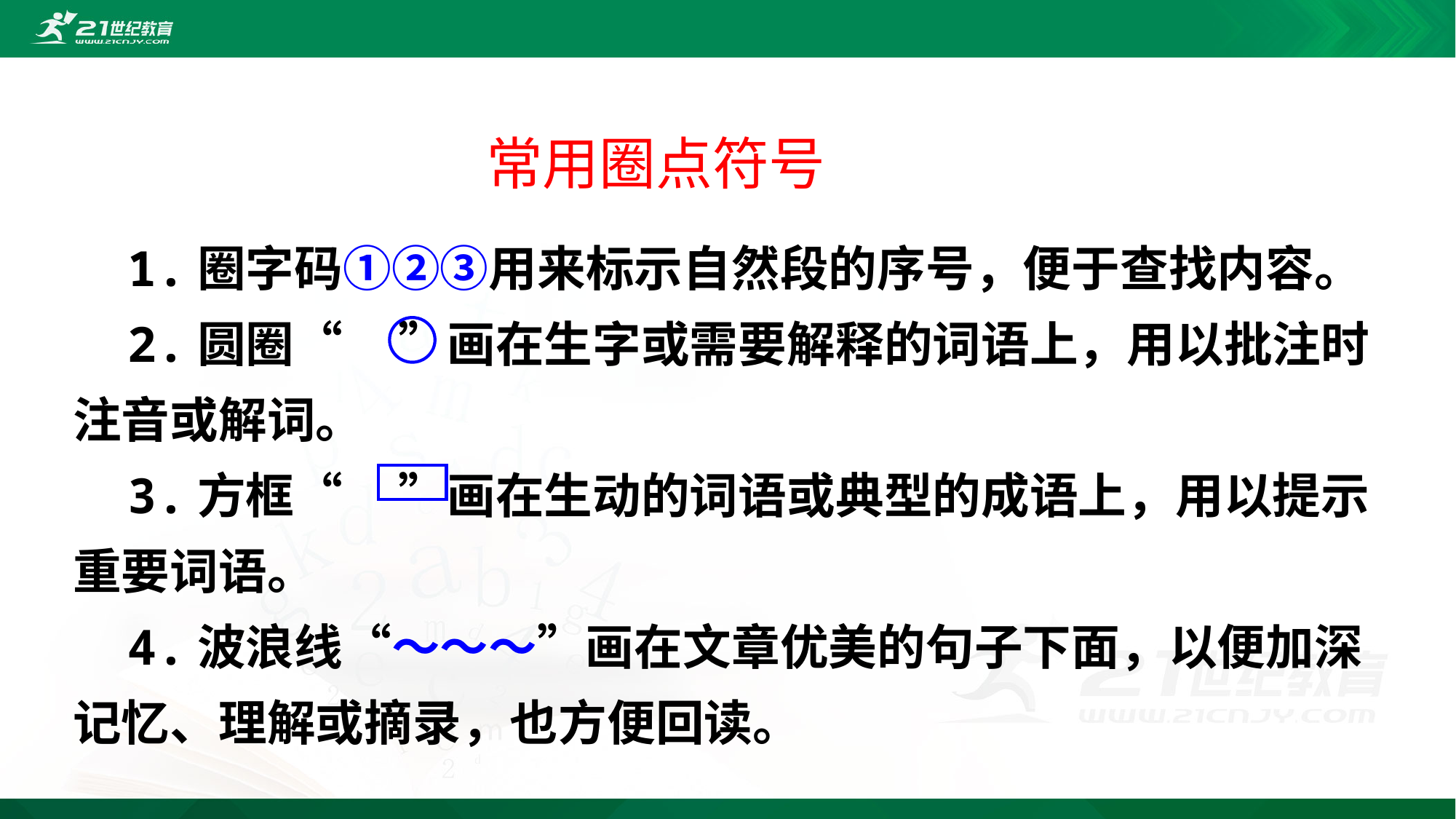

常用圈点符号
1.圈字码①②③用来标示自然段的序号，便于查找内容。
2.圆圈“     ”画在生字或需要解释的词语上，用以批注时注音或解词。
3.方框“     ”画在生动的词语或典型的成语上，用以提示重要词语。
4.波浪线“～～～”画在文章优美的句子下面，以便加深记忆、理解或摘录，也方便回读。